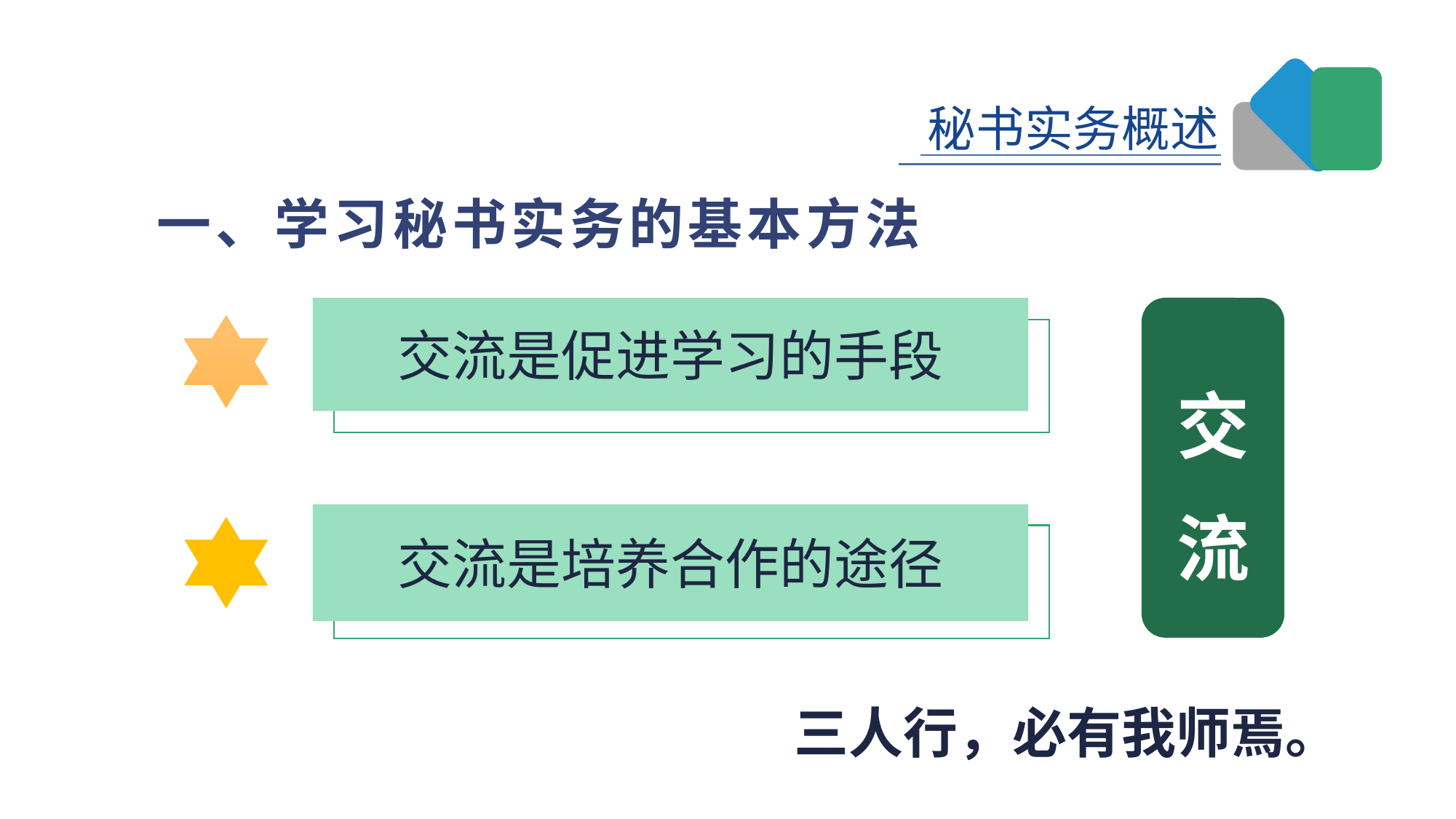

一、学习秘书实务的基本方法
交流是促进学习的手段

交流

交流是培养合作的途径

三人行，必有我师焉。
19